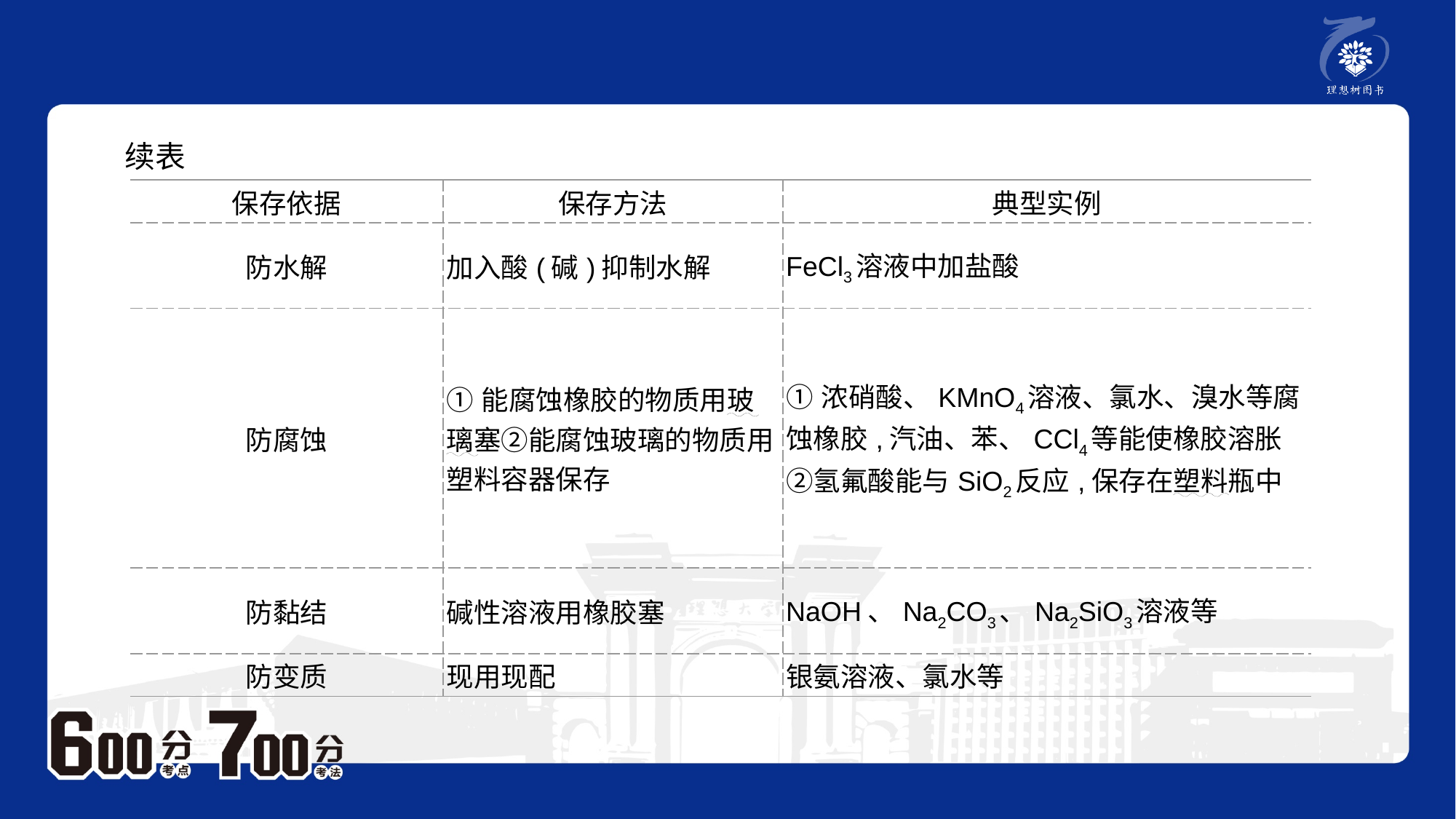

续表
| 保存依据 | 保存方法 | 典型实例 |
| --- | --- | --- |
| 防水解 | 加入酸(碱)抑制水解 | FeCl3溶液中加盐酸 |
| 防腐蚀 | ①能腐蚀橡胶的物质用玻璃塞②能腐蚀玻璃的物质用塑料容器保存 | ①浓硝酸、KMnO4溶液、氯水、溴水等腐蚀橡胶,汽油、苯、CCl4等能使橡胶溶胀②氢氟酸能与SiO2反应,保存在塑料瓶中 |
| 防黏结 | 碱性溶液用橡胶塞 | NaOH、Na2CO3、Na2SiO3溶液等 |
| 防变质 | 现用现配 | 银氨溶液、氯水等 |